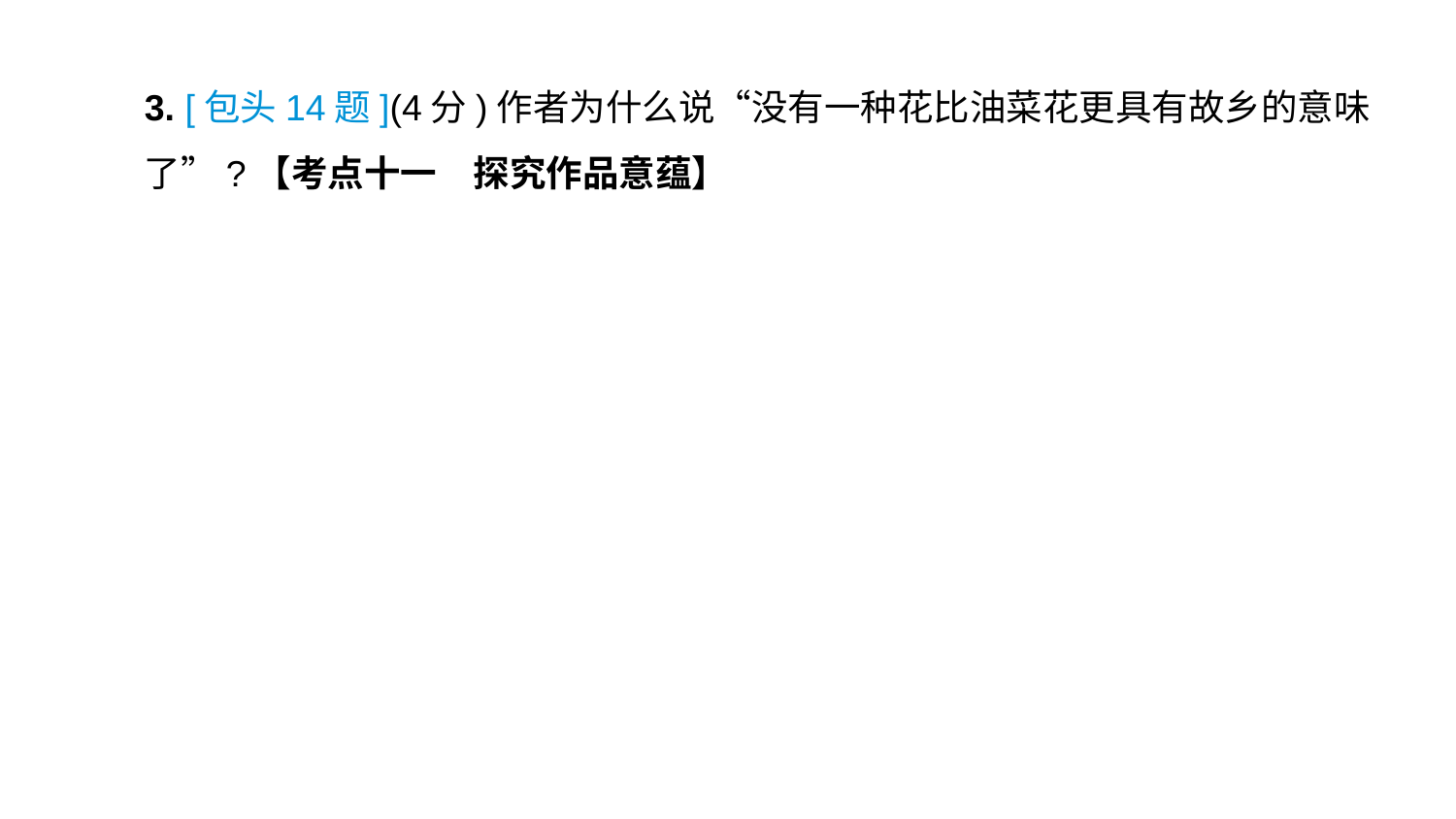

3. [包头14题](4分)作者为什么说“没有一种花比油菜花更具有故乡的意味了”?【考点十一　探究作品意蕴】